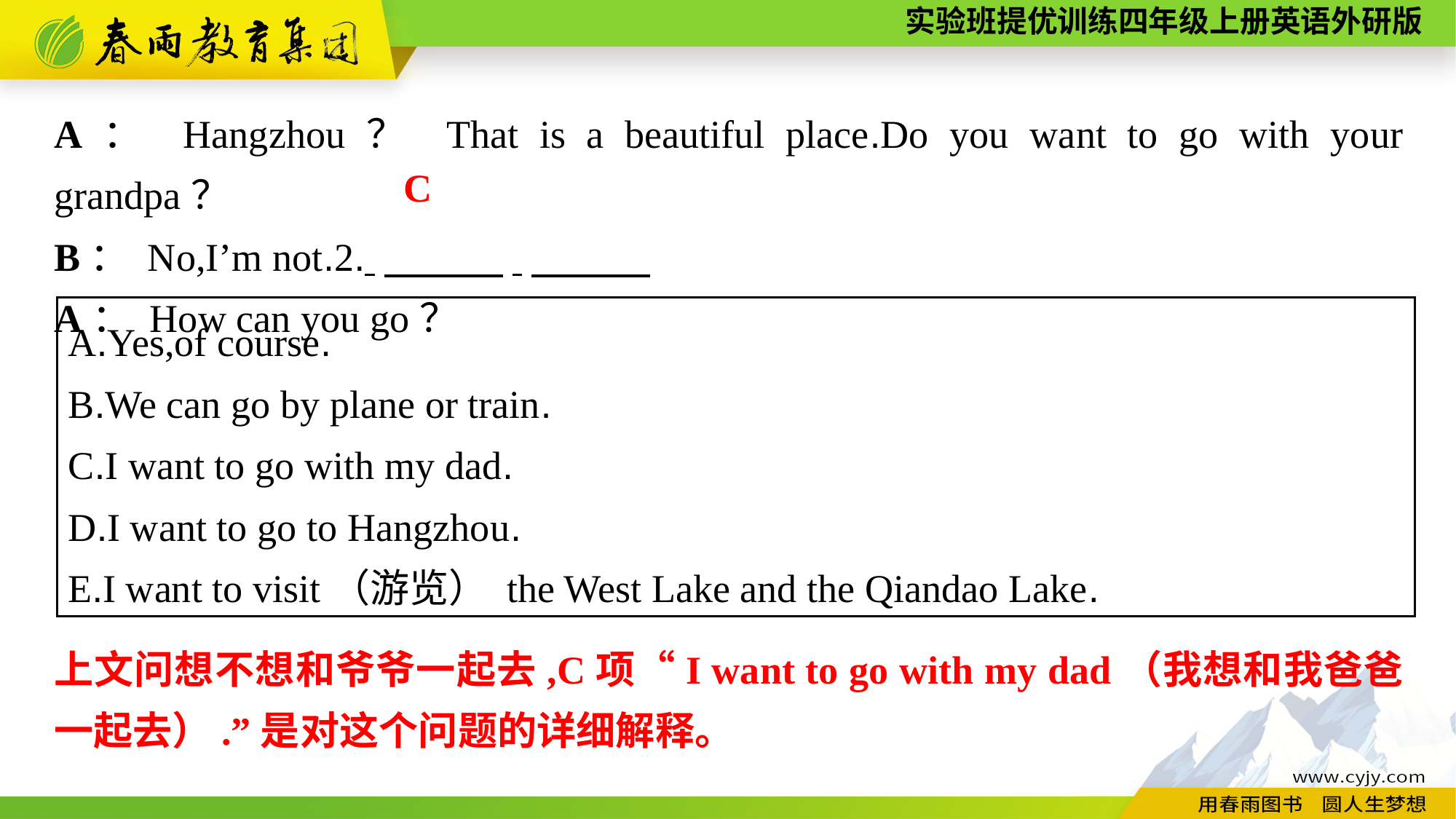

A： Hangzhou？ That is a beautiful place.Do you want to go with your grandpa？
B： No,I’m not.2. 　　　.
A： How can you go？
C
A.Yes,of course.
B.We can go by plane or train.
C.I want to go with my dad.
D.I want to go to Hangzhou.
E.I want to visit（游览） the West Lake and the Qiandao Lake.
上文问想不想和爷爷一起去,C项“I want to go with my dad（我想和我爸爸一起去）.”是对这个问题的详细解释。